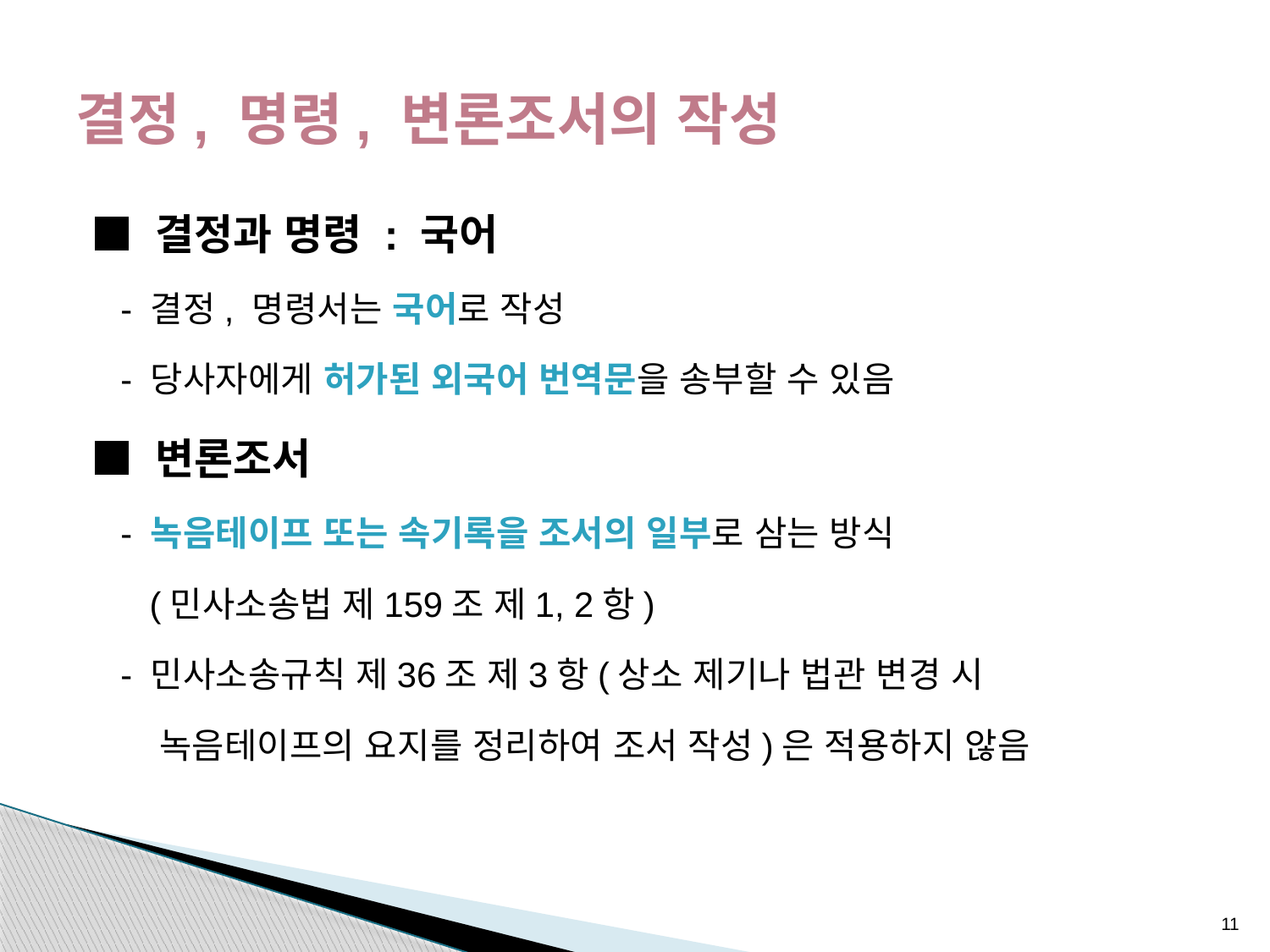

# 결정, 명령, 변론조서의 작성
■ 결정과 명령 : 국어
   - 결정, 명령서는 국어로 작성
   - 당사자에게 허가된 외국어 번역문을 송부할 수 있음
■ 변론조서
   - 녹음테이프 또는 속기록을 조서의 일부로 삼는 방식
      (민사소송법 제159조 제1, 2항)
   - 민사소송규칙 제36조 제3항(상소 제기나 법관 변경 시
      녹음테이프의 요지를 정리하여 조서 작성)은 적용하지 않음
11